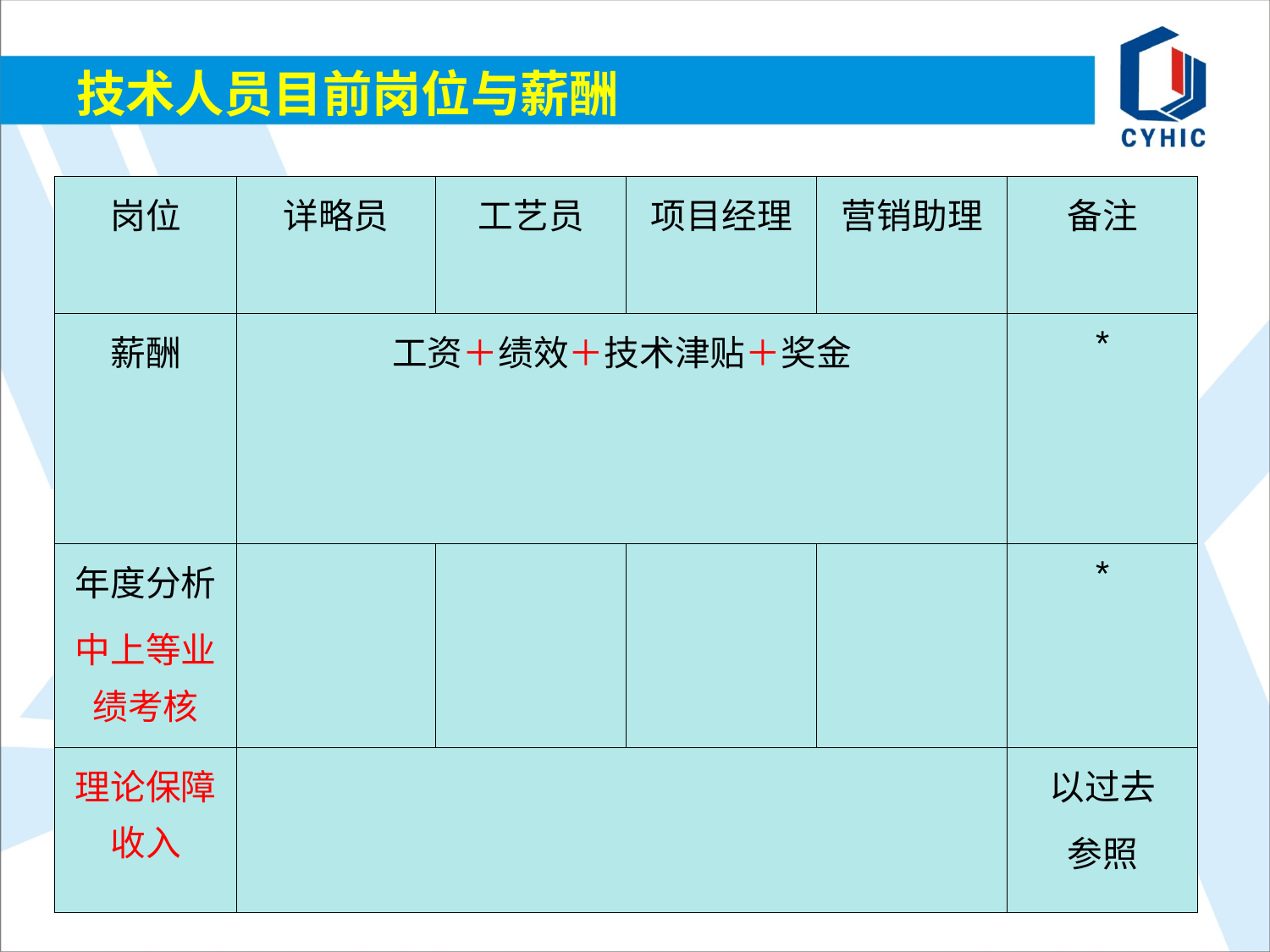

# 技术人员目前岗位与薪酬
| 岗位 | 详略员 | 工艺员 | 项目经理 | 营销助理 | 备注 |
| --- | --- | --- | --- | --- | --- |
| 薪酬 | 工资＋绩效＋技术津贴＋奖金 |  |  |  | \* |
| 年度分析 中上等业绩考核 |  |  |  |  | \* |
| 理论保障收入 |  |  |  |  | 以过去 参照 |